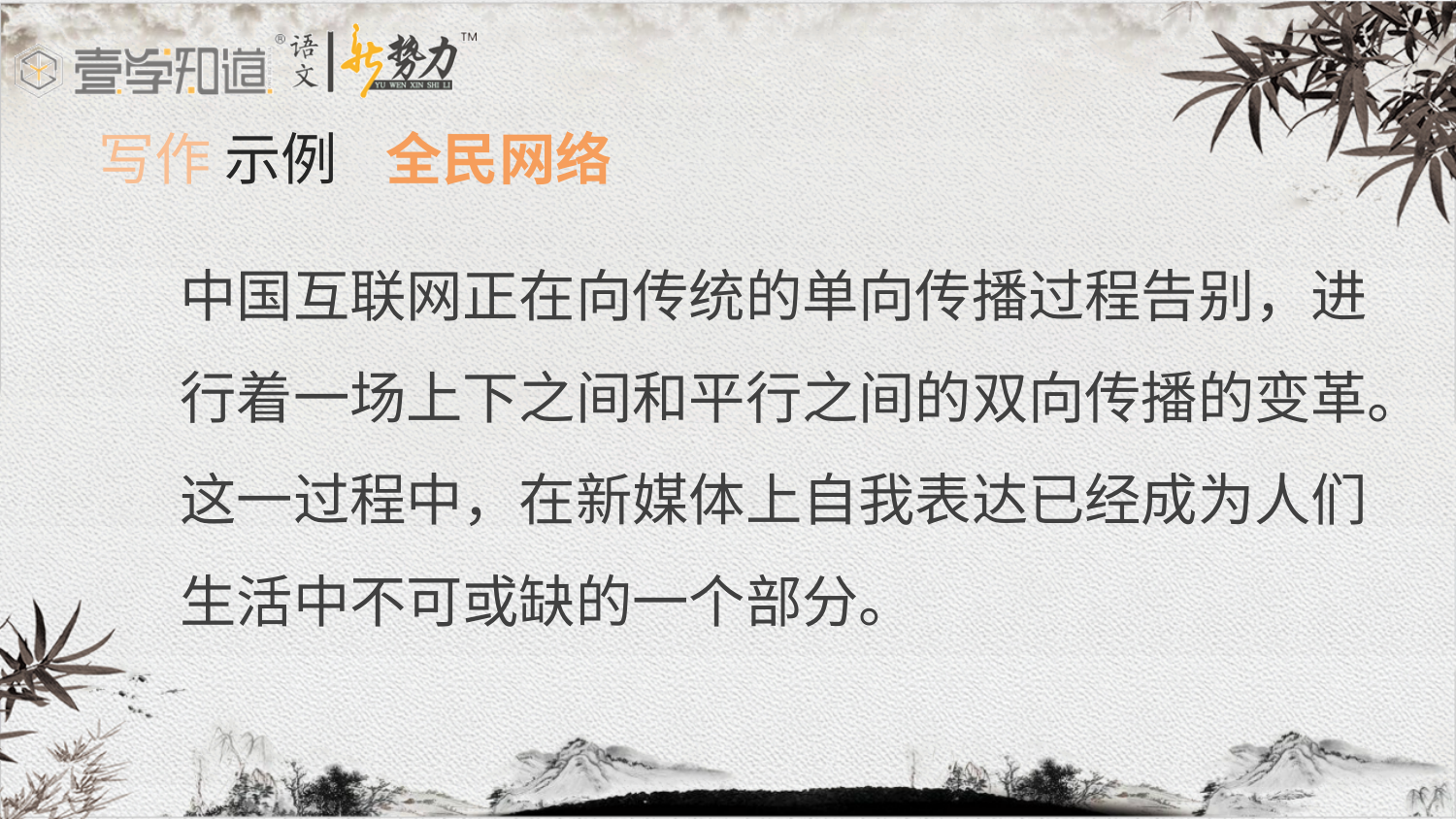

写作 示例
全民网络
中国互联网正在向传统的单向传播过程告别，进行着一场上下之间和平行之间的双向传播的变革。这一过程中，在新媒体上自我表达已经成为人们生活中不可或缺的一个部分。